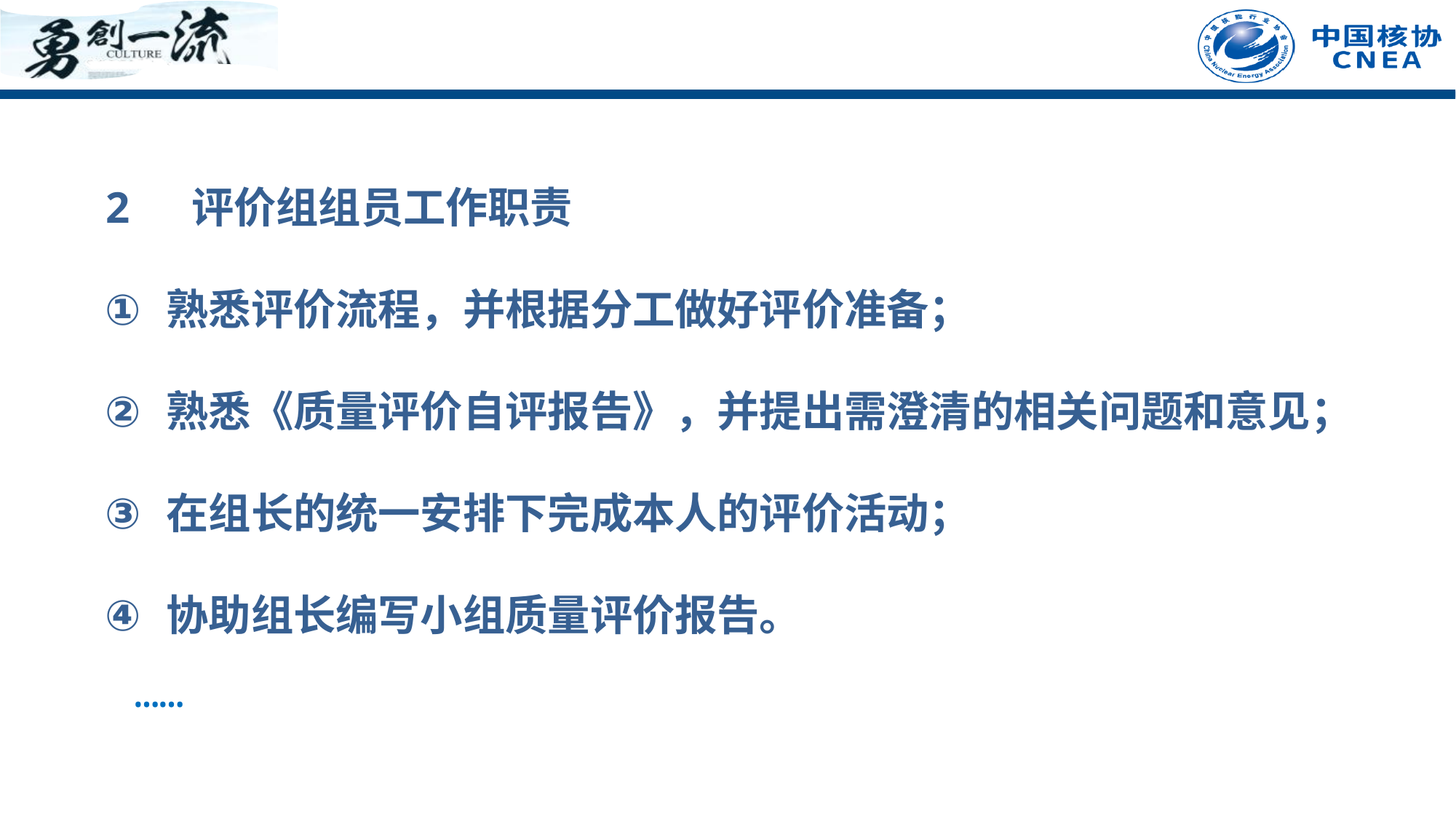

2  评价组组员工作职责
熟悉评价流程，并根据分工做好评价准备；
熟悉《质量评价自评报告》，并提出需澄清的相关问题和意见；
在组长的统一安排下完成本人的评价活动；
协助组长编写小组质量评价报告。
    ……